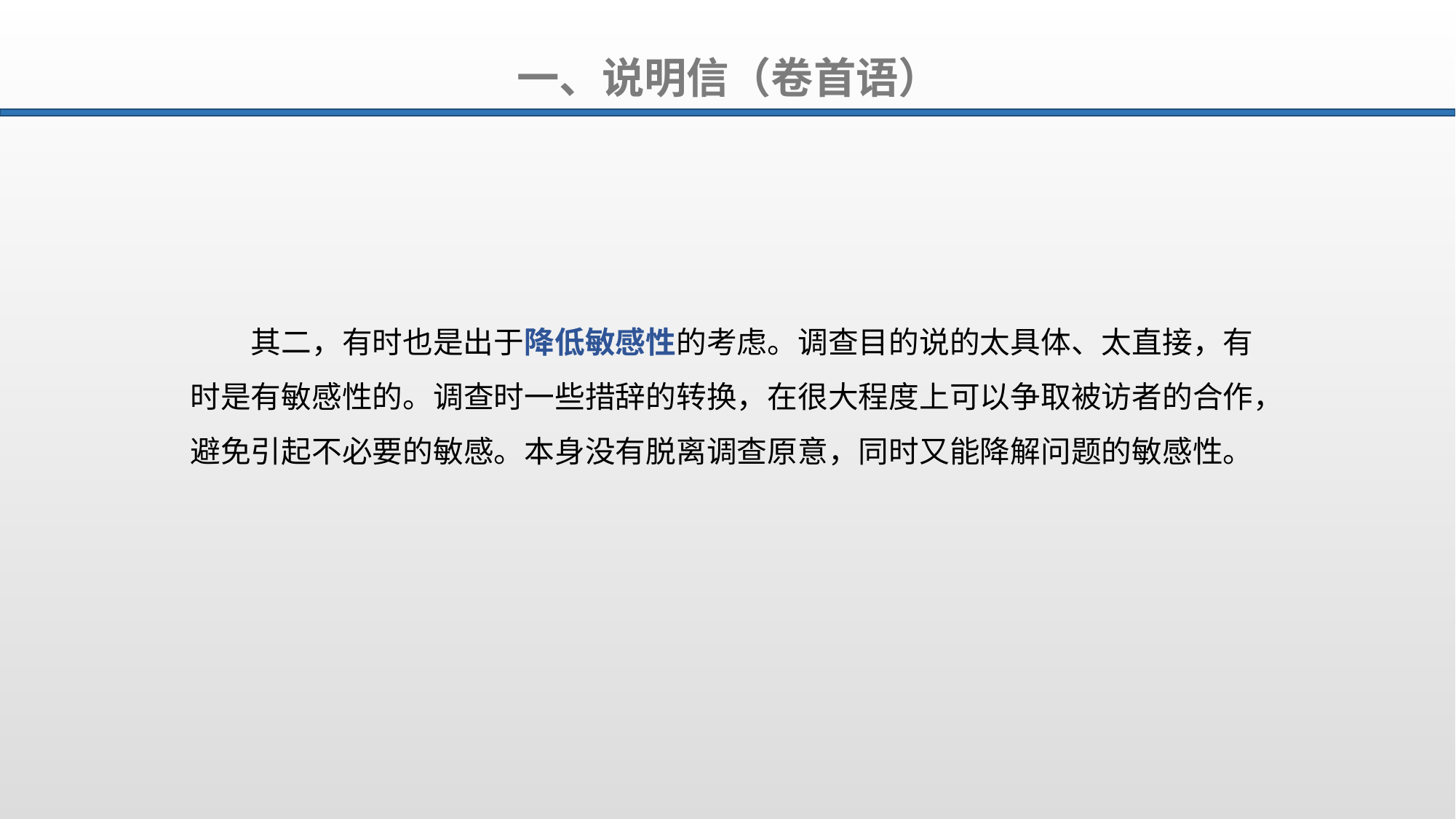

一、说明信（卷首语）

其二，有时也是出于降低敏感性的考虑。调查目的说的太具体、太直接，有时是有敏感性的。调查时一些措辞的转换，在很大程度上可以争取被访者的合作，避免引起不必要的敏感。本身没有脱离调查原意，同时又能降解问题的敏感性。